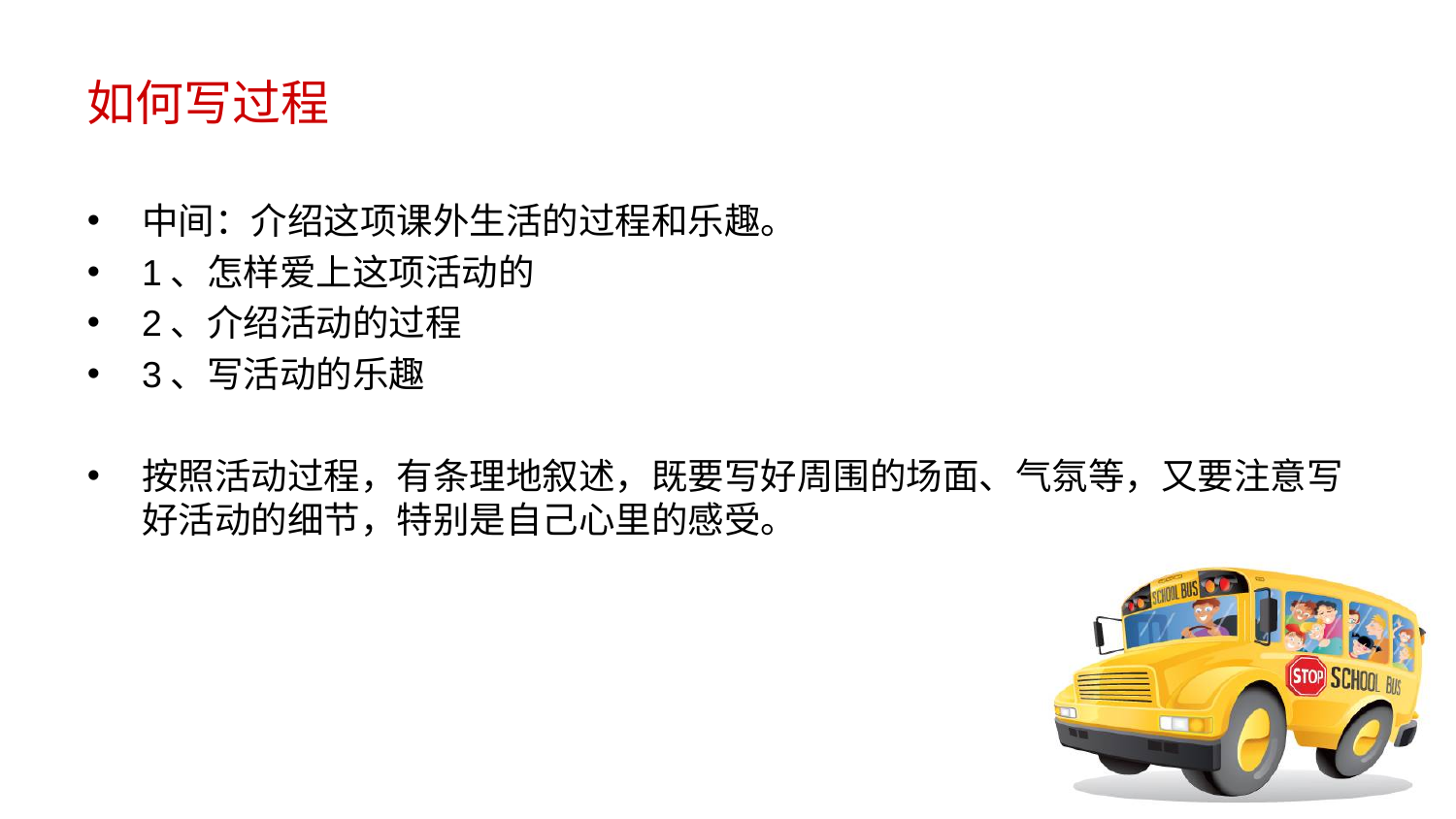

# 如何写过程
中间：介绍这项课外生活的过程和乐趣。
1、怎样爱上这项活动的
2、介绍活动的过程
3、写活动的乐趣

按照活动过程，有条理地叙述，既要写好周围的场面、气氛等，又要注意写好活动的细节，特别是自己心里的感受。